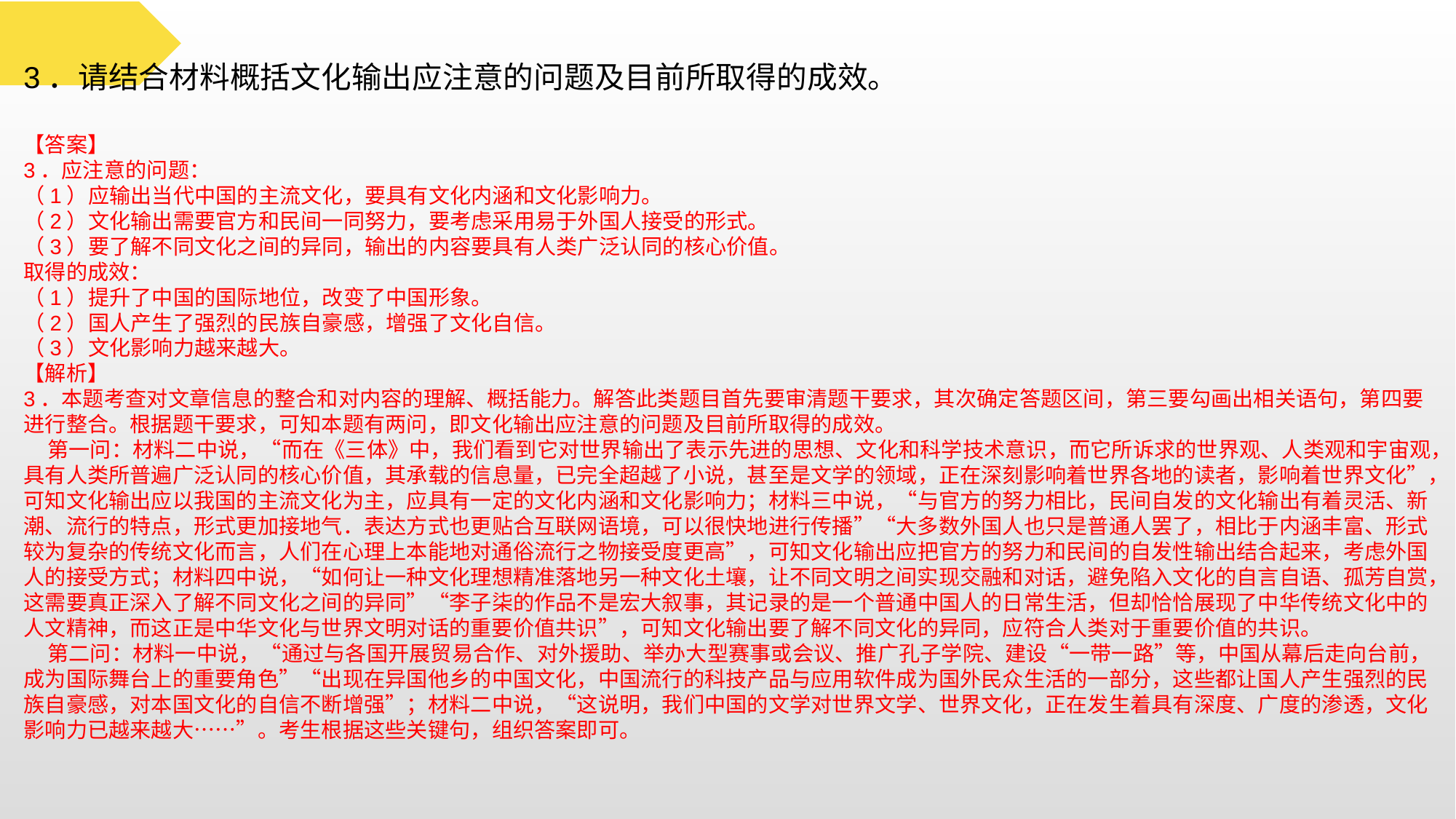

3．请结合材料概括文化输出应注意的问题及目前所取得的成效。

【答案】
3．应注意的问题：
（1）应输出当代中国的主流文化，要具有文化内涵和文化影响力。
（2）文化输出需要官方和民间一同努力，要考虑采用易于外国人接受的形式。
（3）要了解不同文化之间的异同，输出的内容要具有人类广泛认同的核心价值。
取得的成效：
（1）提升了中国的国际地位，改变了中国形象。
（2）国人产生了强烈的民族自豪感，增强了文化自信。
（3）文化影响力越来越大。
【解析】
3．本题考查对文章信息的整合和对内容的理解、概括能力。解答此类题目首先要审清题干要求，其次确定答题区间，第三要勾画出相关语句，第四要进行整合。根据题干要求，可知本题有两问，即文化输出应注意的问题及目前所取得的成效。
    第一问：材料二中说，“而在《三体》中，我们看到它对世界输出了表示先进的思想、文化和科学技术意识，而它所诉求的世界观、人类观和宇宙观，具有人类所普遍广泛认同的核心价值，其承载的信息量，已完全超越了小说，甚至是文学的领域，正在深刻影响着世界各地的读者，影响着世界文化”，可知文化输出应以我国的主流文化为主，应具有一定的文化内涵和文化影响力；材料三中说，“与官方的努力相比，民间自发的文化输出有着灵活、新潮、流行的特点，形式更加接地气．表达方式也更贴合互联网语境，可以很快地进行传播”“大多数外国人也只是普通人罢了，相比于内涵丰富、形式较为复杂的传统文化而言，人们在心理上本能地对通俗流行之物接受度更高”，可知文化输出应把官方的努力和民间的自发性输出结合起来，考虑外国人的接受方式；材料四中说，“如何让一种文化理想精准落地另一种文化土壤，让不同文明之间实现交融和对话，避免陷入文化的自言自语、孤芳自赏，这需要真正深入了解不同文化之间的异同”“李子柒的作品不是宏大叙事，其记录的是一个普通中国人的日常生活，但却恰恰展现了中华传统文化中的人文精神，而这正是中华文化与世界文明对话的重要价值共识”，可知文化输出要了解不同文化的异同，应符合人类对于重要价值的共识。
    第二问：材料一中说，“通过与各国开展贸易合作、对外援助、举办大型赛事或会议、推广孔子学院、建设“一带一路”等，中国从幕后走向台前，成为国际舞台上的重要角色”“出现在异国他乡的中国文化，中国流行的科技产品与应用软件成为国外民众生活的一部分，这些都让国人产生强烈的民族自豪感，对本国文化的自信不断增强”；材料二中说，“这说明，我们中国的文学对世界文学、世界文化，正在发生着具有深度、广度的渗透，文化影响力已越来越大……”。考生根据这些关键句，组织答案即可。